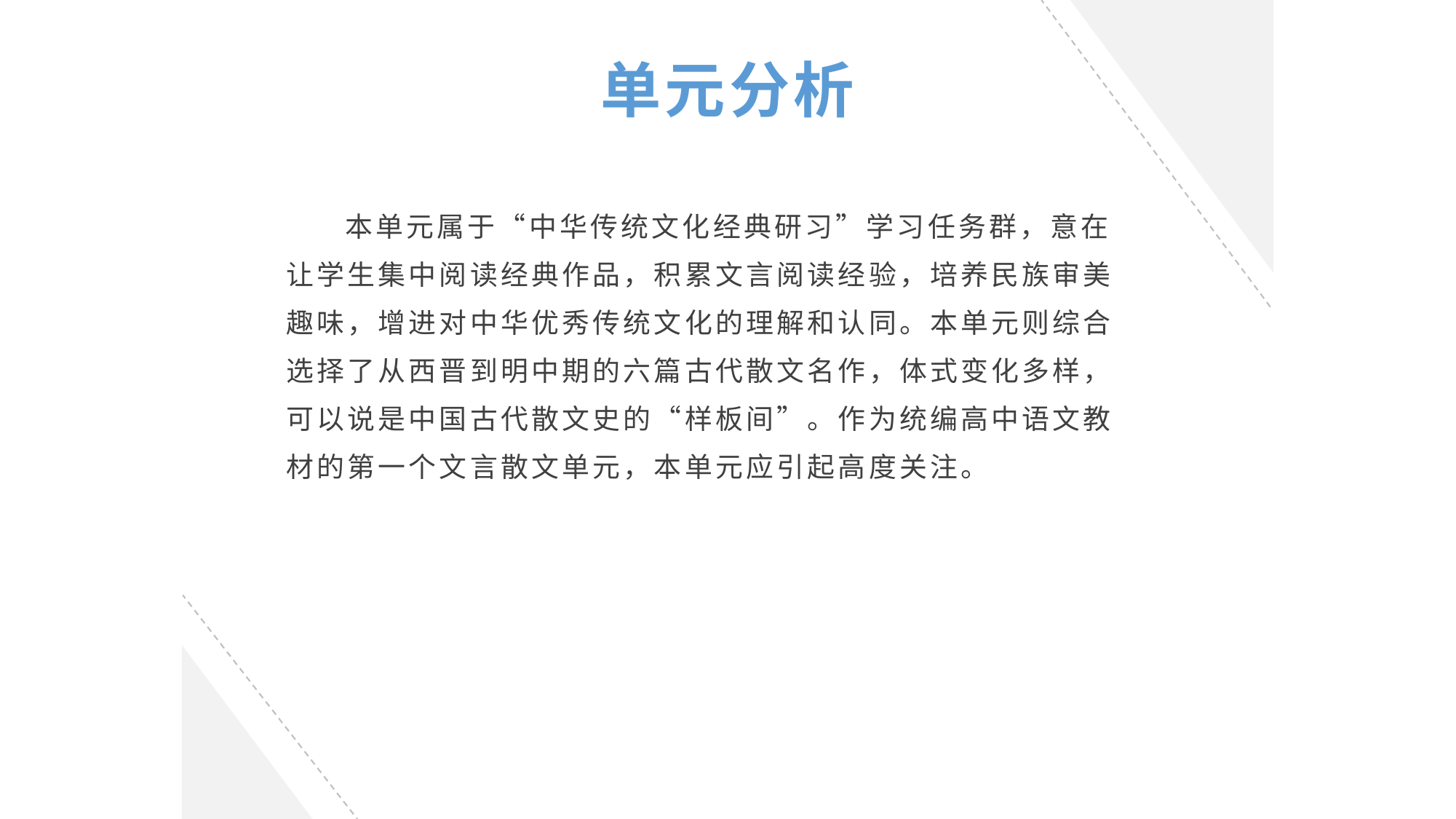

单元分析
      本单元属于“中华传统文化经典研习”学习任务群，意在让学生集中阅读经典作品，积累文言阅读经验，培养民族审美趣味，增进对中华优秀传统文化的理解和认同。本单元则综合选择了从西晋到明中期的六篇古代散文名作，体式变化多样，可以说是中国古代散文史的“样板间”。作为统编高中语文教材的第一个文言散文单元，本单元应引起高度关注。